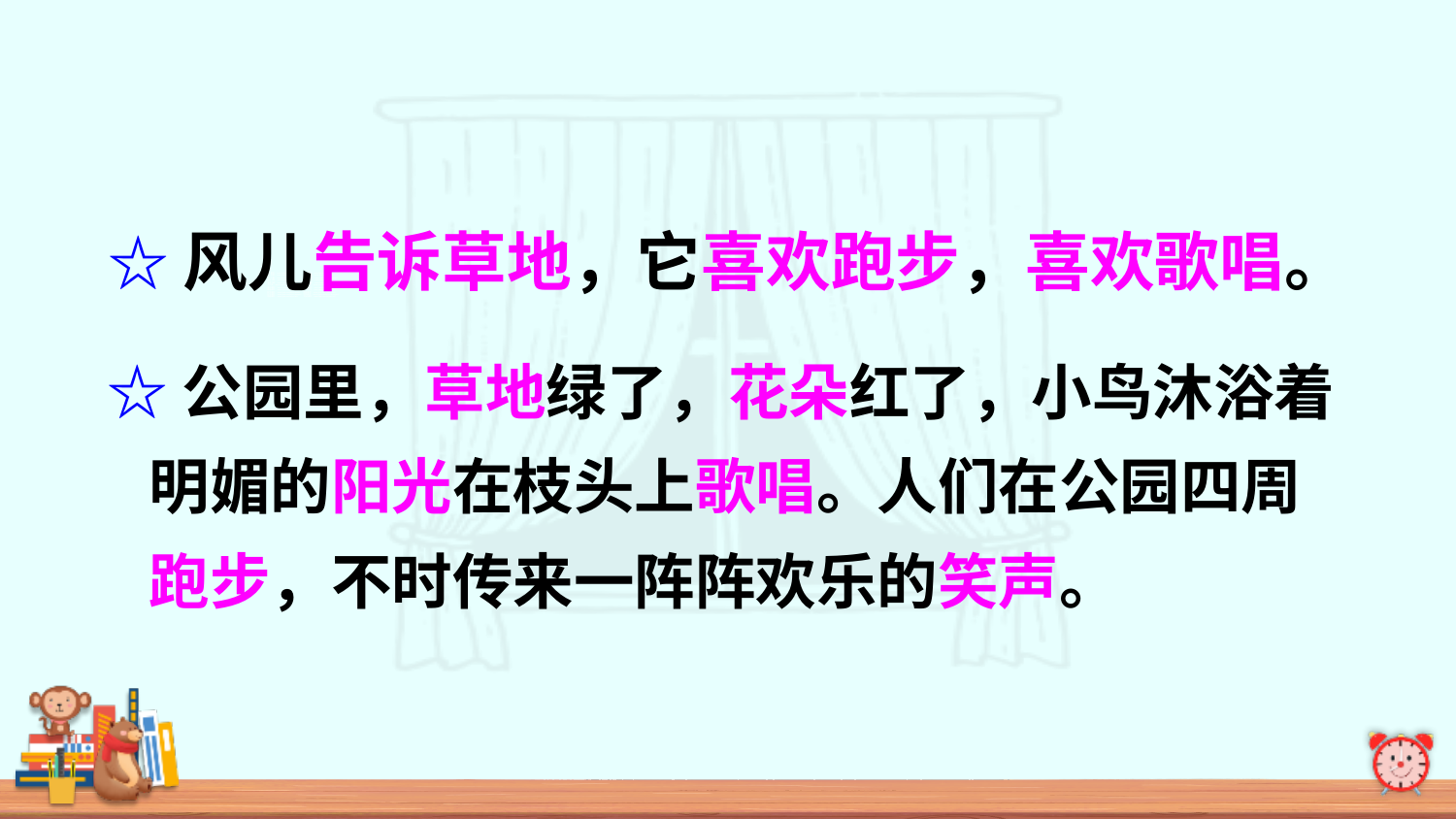

☆风儿告诉草地，它喜欢跑步，喜欢歌唱。
☆公园里，草地绿了，花朵红了，小鸟沐浴着
  明媚的阳光在枝头上歌唱。人们在公园四周
  跑步，不时传来一阵阵欢乐的笑声。